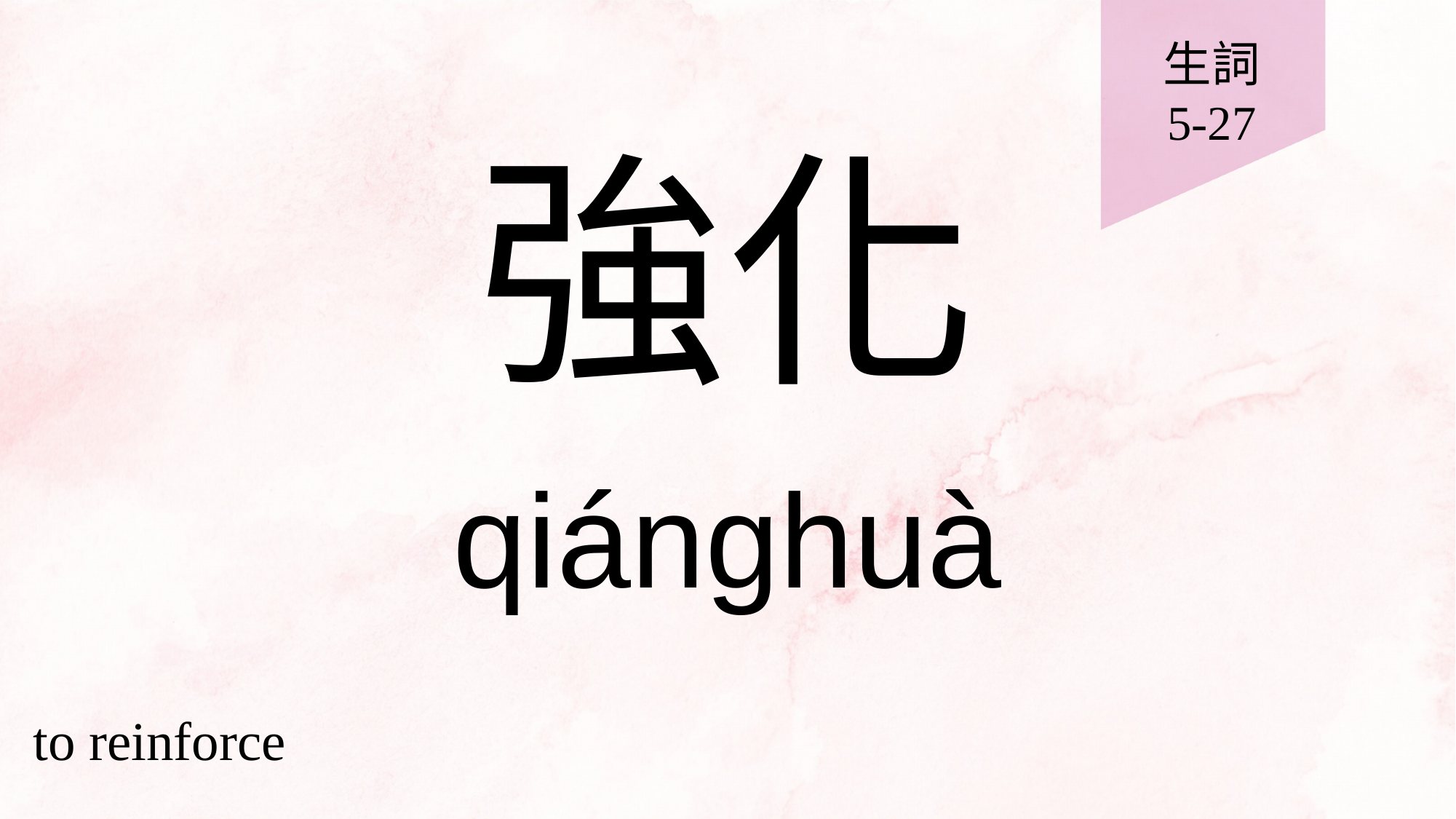

生詞
5-27
# 強化
qiánghuà
to reinforce